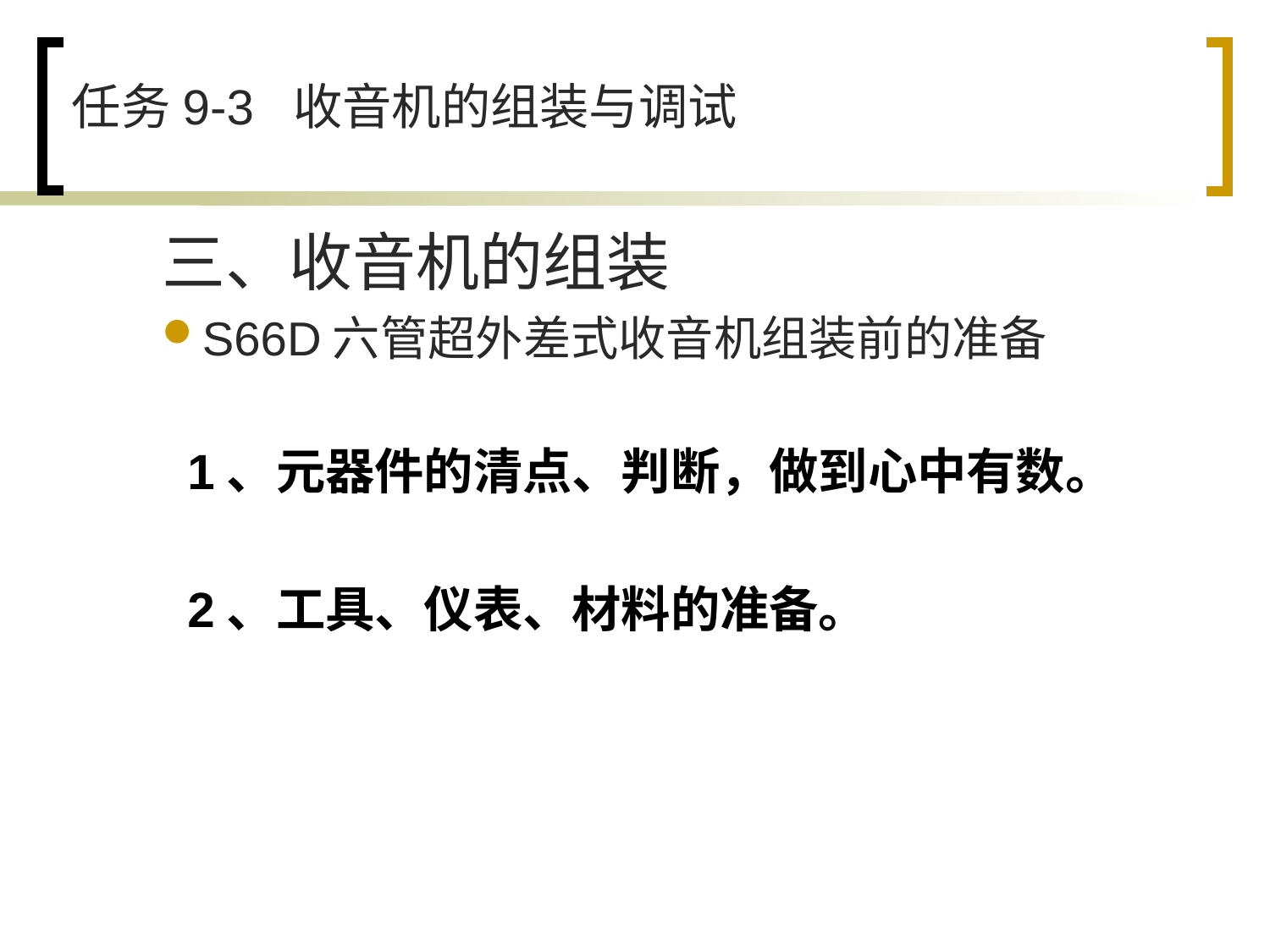

三、收音机的组装
S66D六管超外差式收音机组装前的准备
1、元器件的清点、判断，做到心中有数。

2、工具、仪表、材料的准备。